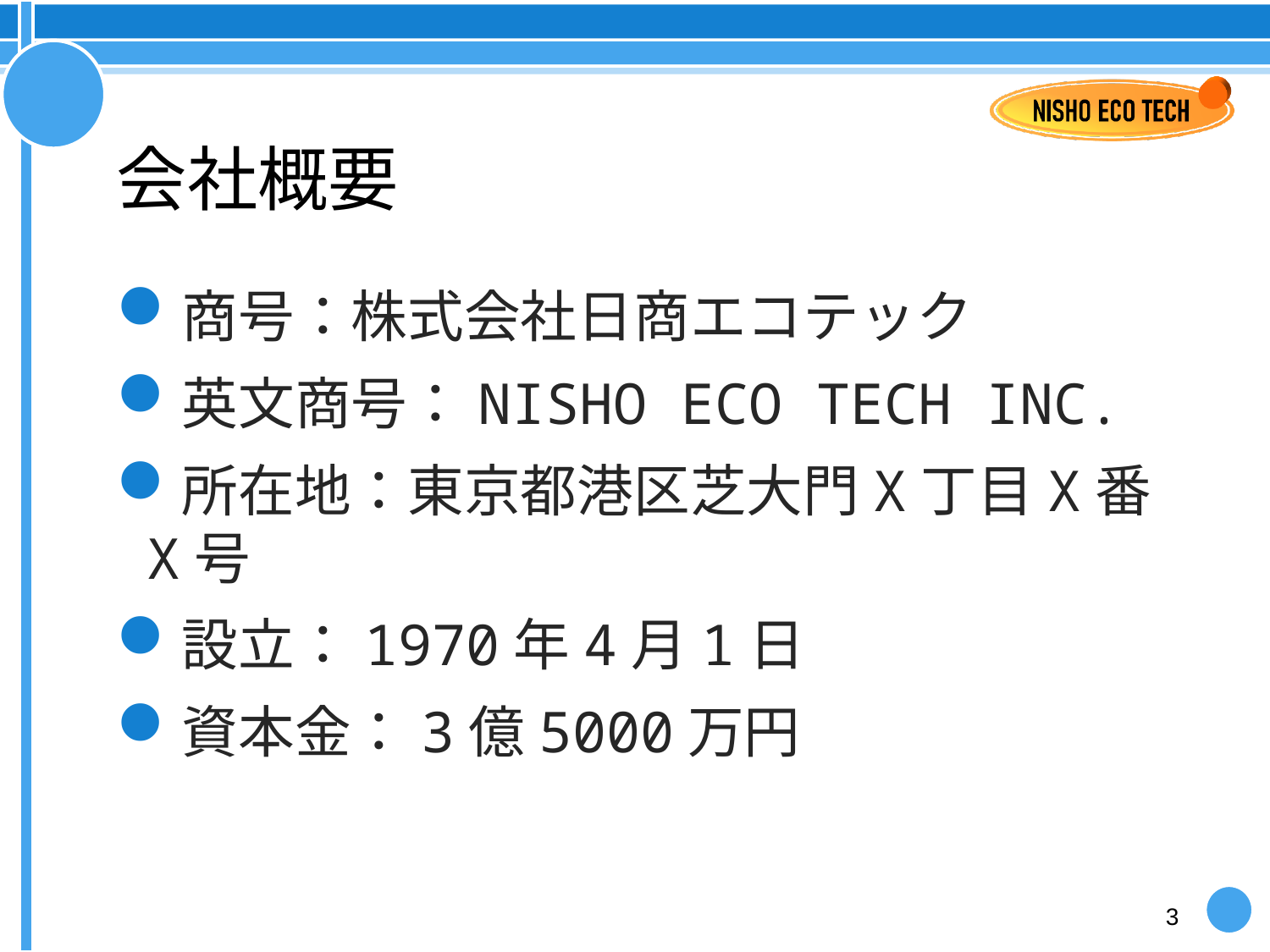

# 会社概要
商号：株式会社日商エコテック
英文商号：NISHO ECO TECH INC.
所在地：東京都港区芝大門X丁目X番X号
設立：1970年4月1日
資本金：3億5000万円
3